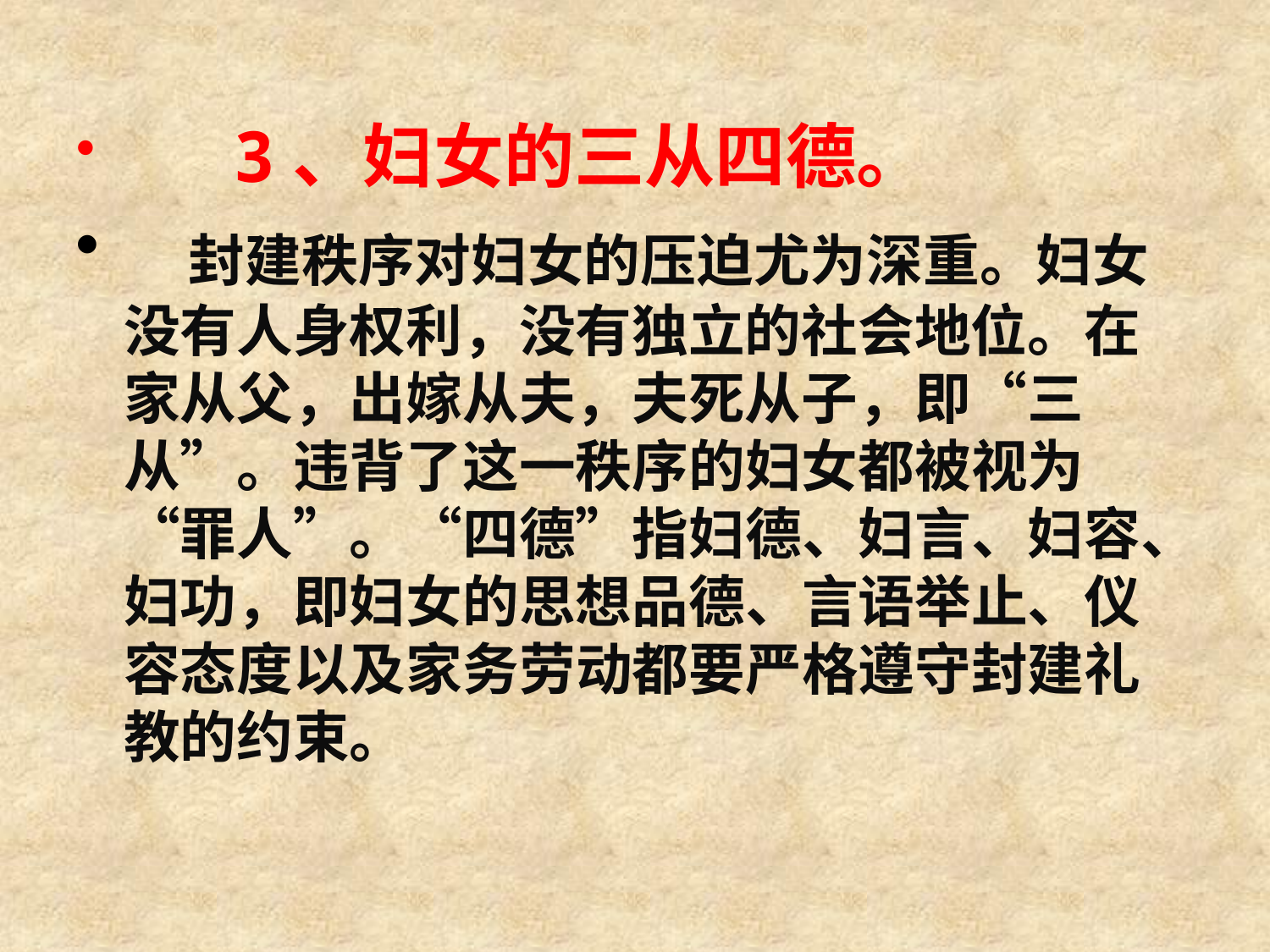

3、妇女的三从四德。
   封建秩序对妇女的压迫尤为深重。妇女没有人身权利，没有独立的社会地位。在家从父，出嫁从夫，夫死从子，即“三从”。违背了这一秩序的妇女都被视为“罪人”。“四德”指妇德、妇言、妇容、妇功，即妇女的思想品德、言语举止、仪容态度以及家务劳动都要严格遵守封建礼教的约束。